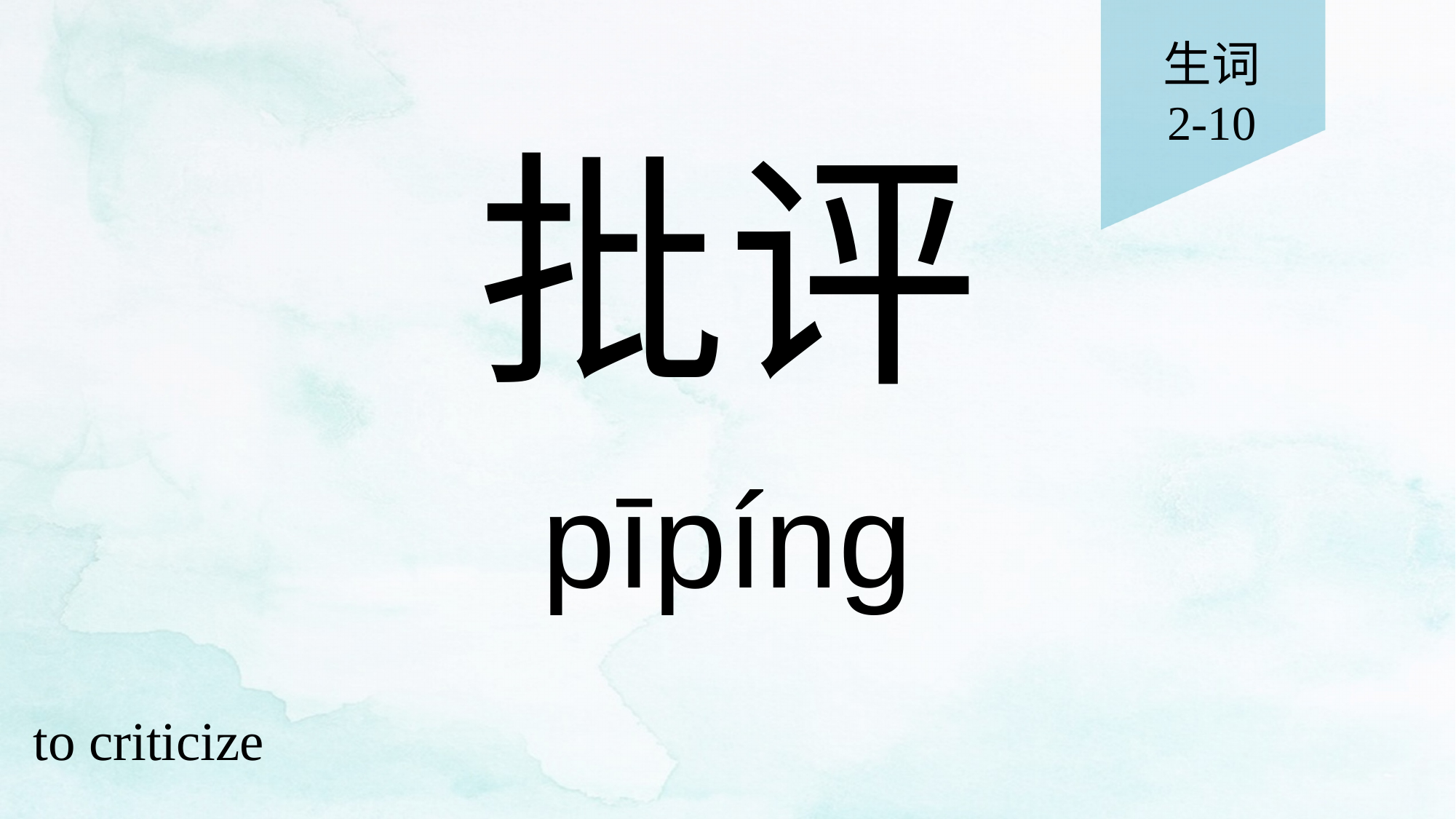

生词
2-10
# 批评
pīpíng
to criticize